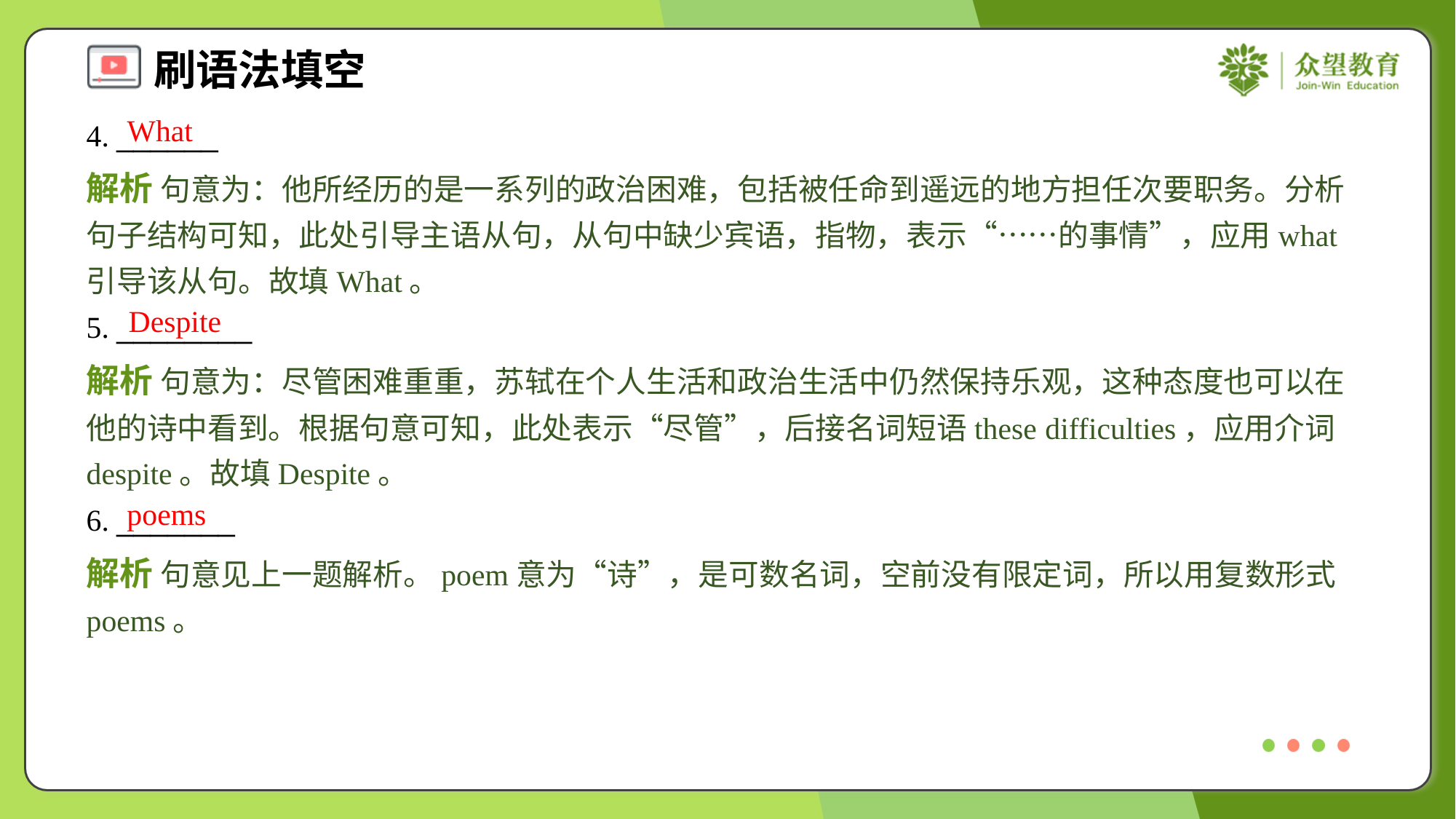

What
4. ______
解析 句意为：他所经历的是一系列的政治困难，包括被任命到遥远的地方担任次要职务。分析句子结构可知，此处引导主语从句，从句中缺少宾语，指物，表示“……的事情”，应用what引导该从句。故填What。
Despite
5. ________
解析 句意为：尽管困难重重，苏轼在个人生活和政治生活中仍然保持乐观，这种态度也可以在他的诗中看到。根据句意可知，此处表示“尽管”，后接名词短语these difficulties，应用介词despite。故填Despite。
poems
6. _______
解析 句意见上一题解析。poem意为“诗”，是可数名词，空前没有限定词，所以用复数形式poems。